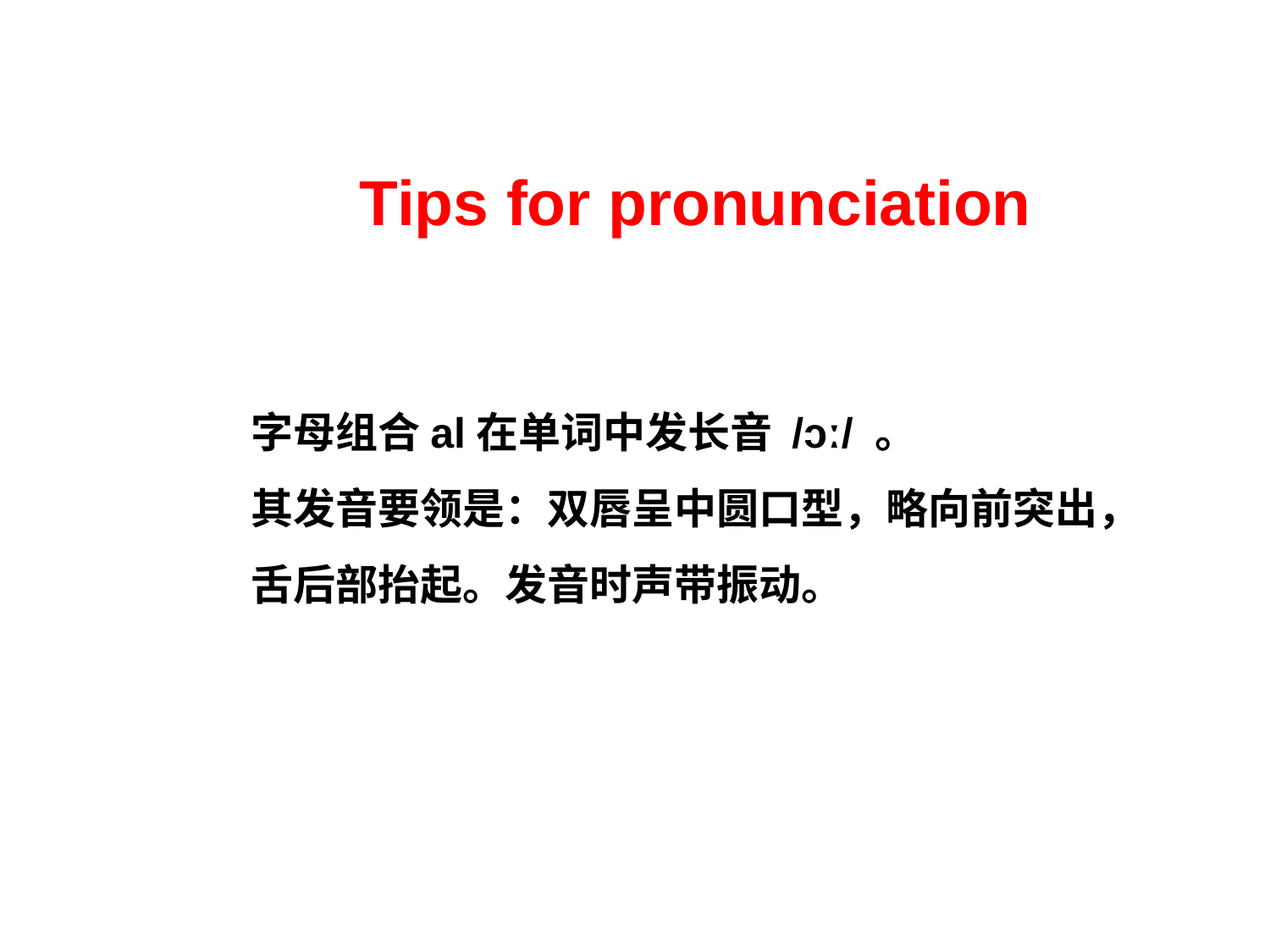

Tips for pronunciation
字母组合al在单词中发长音 /ɔː/ 。
其发音要领是：双唇呈中圆口型，略向前突出，
舌后部抬起。发音时声带振动。